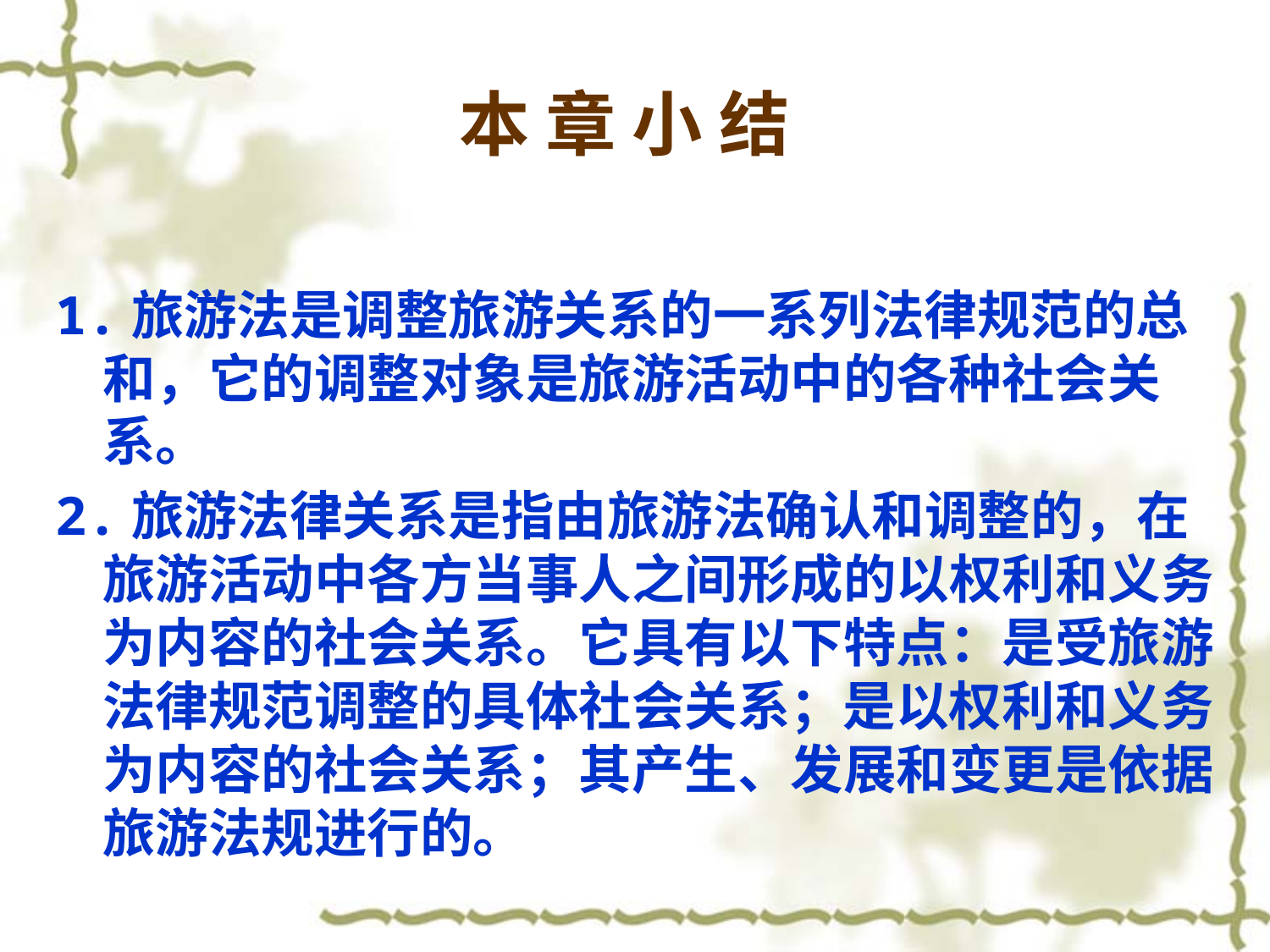

# 本 章 小 结
1.旅游法是调整旅游关系的一系列法律规范的总和，它的调整对象是旅游活动中的各种社会关系。
2.旅游法律关系是指由旅游法确认和调整的，在旅游活动中各方当事人之间形成的以权利和义务为内容的社会关系。它具有以下特点：是受旅游法律规范调整的具体社会关系；是以权利和义务为内容的社会关系；其产生、发展和变更是依据旅游法规进行的。